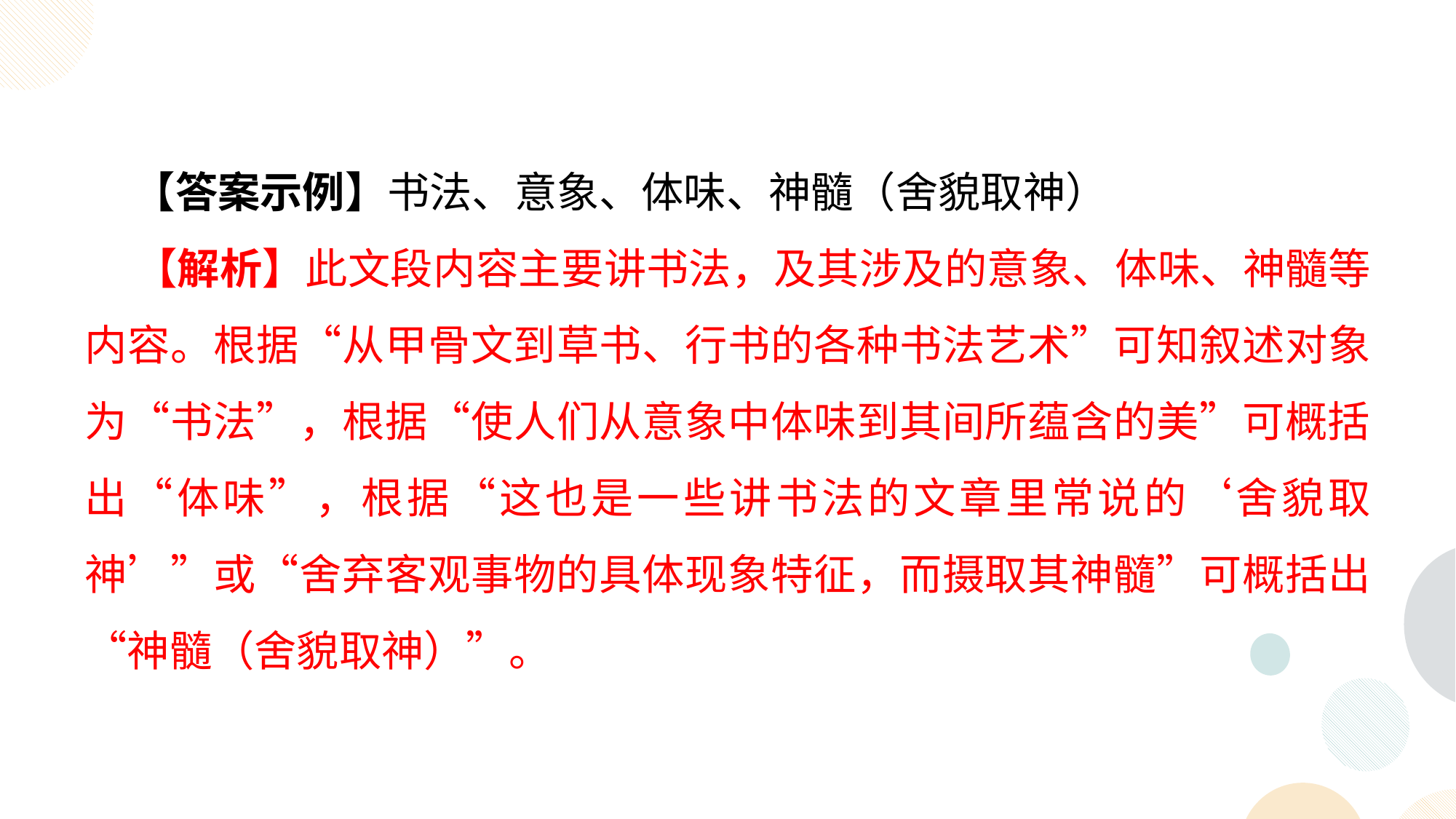

【答案示例】书法、意象、体味、神髓（舍貌取神）
    【解析】此文段内容主要讲书法，及其涉及的意象、体味、神髓等内容。根据“从甲骨文到草书、行书的各种书法艺术”可知叙述对象为“书法”，根据“使人们从意象中体味到其间所蕴含的美”可概括出“体味”，根据“这也是一些讲书法的文章里常说的‘舍貌取神’”或“舍弃客观事物的具体现象特征，而摄取其神髓”可概括出“神髓（舍貌取神）”。